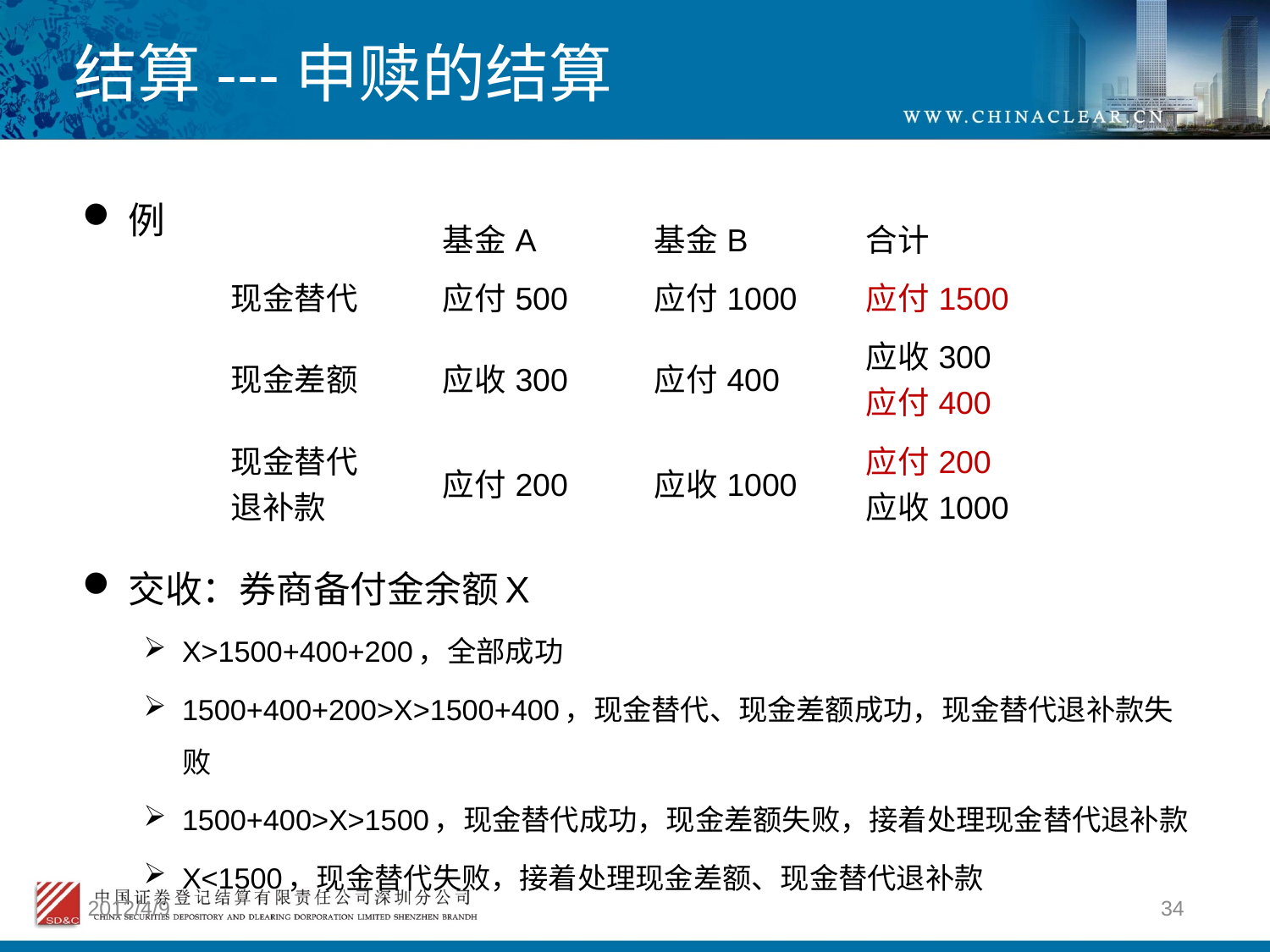

# 结算---申赎的结算
例

交收：券商备付金余额X
X>1500+400+200，全部成功
1500+400+200>X>1500+400，现金替代、现金差额成功，现金替代退补款失败
1500+400>X>1500，现金替代成功，现金差额失败，接着处理现金替代退补款
X<1500，现金替代失败，接着处理现金差额、现金替代退补款

|  | 基金A | 基金B | 合计 |
| --- | --- | --- | --- |
| 现金替代 | 应付500 | 应付1000 | 应付1500 |
| 现金差额 | 应收300 | 应付400 | 应收300 应付400 |
| 现金替代 退补款 | 应付200 | 应收1000 | 应付200 应收1000 |
2012/4/9
34